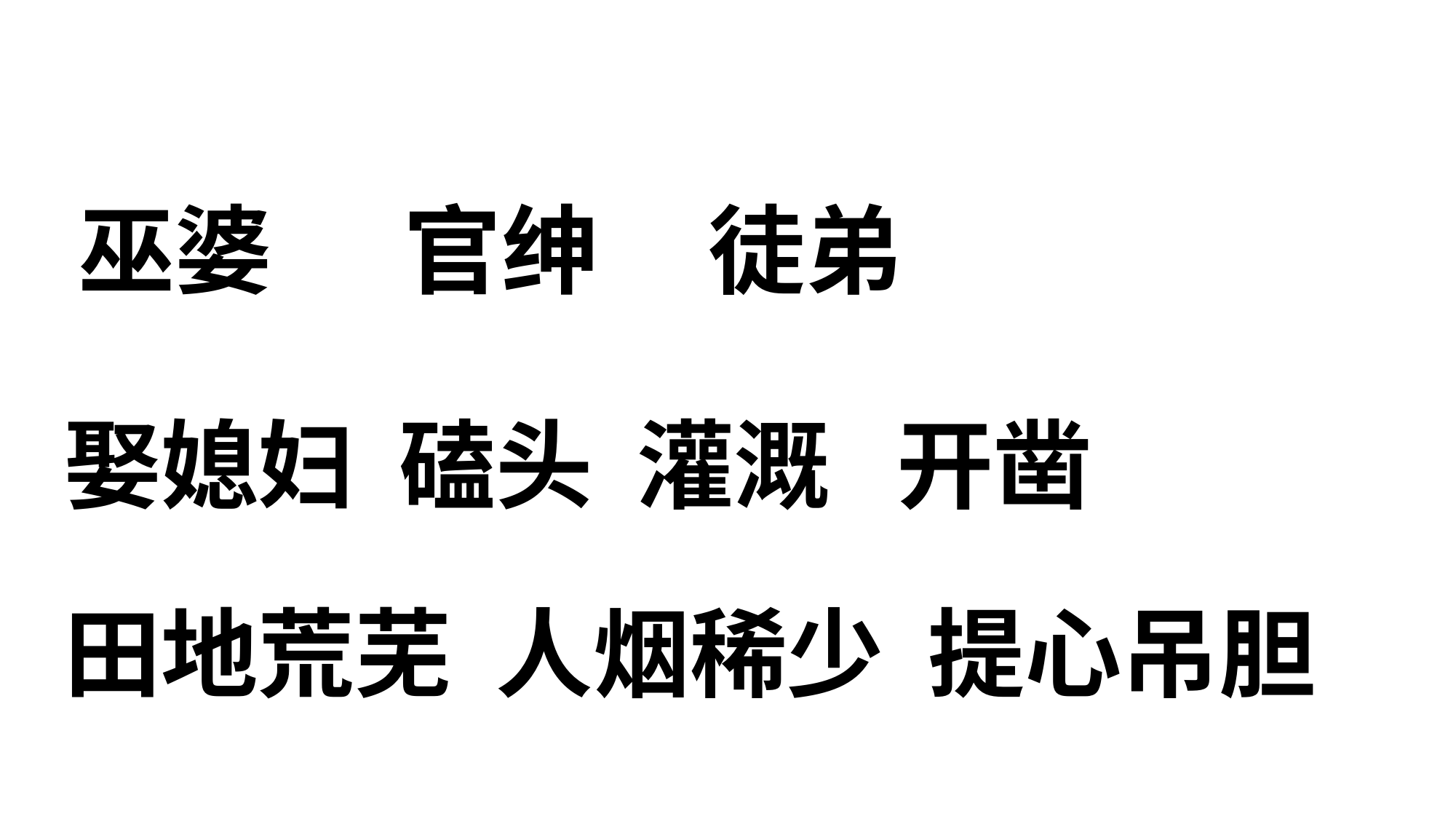

巫婆      官绅     徒弟
娶媳妇  磕头  灌溉   开凿
田地荒芜  人烟稀少  提心吊胆